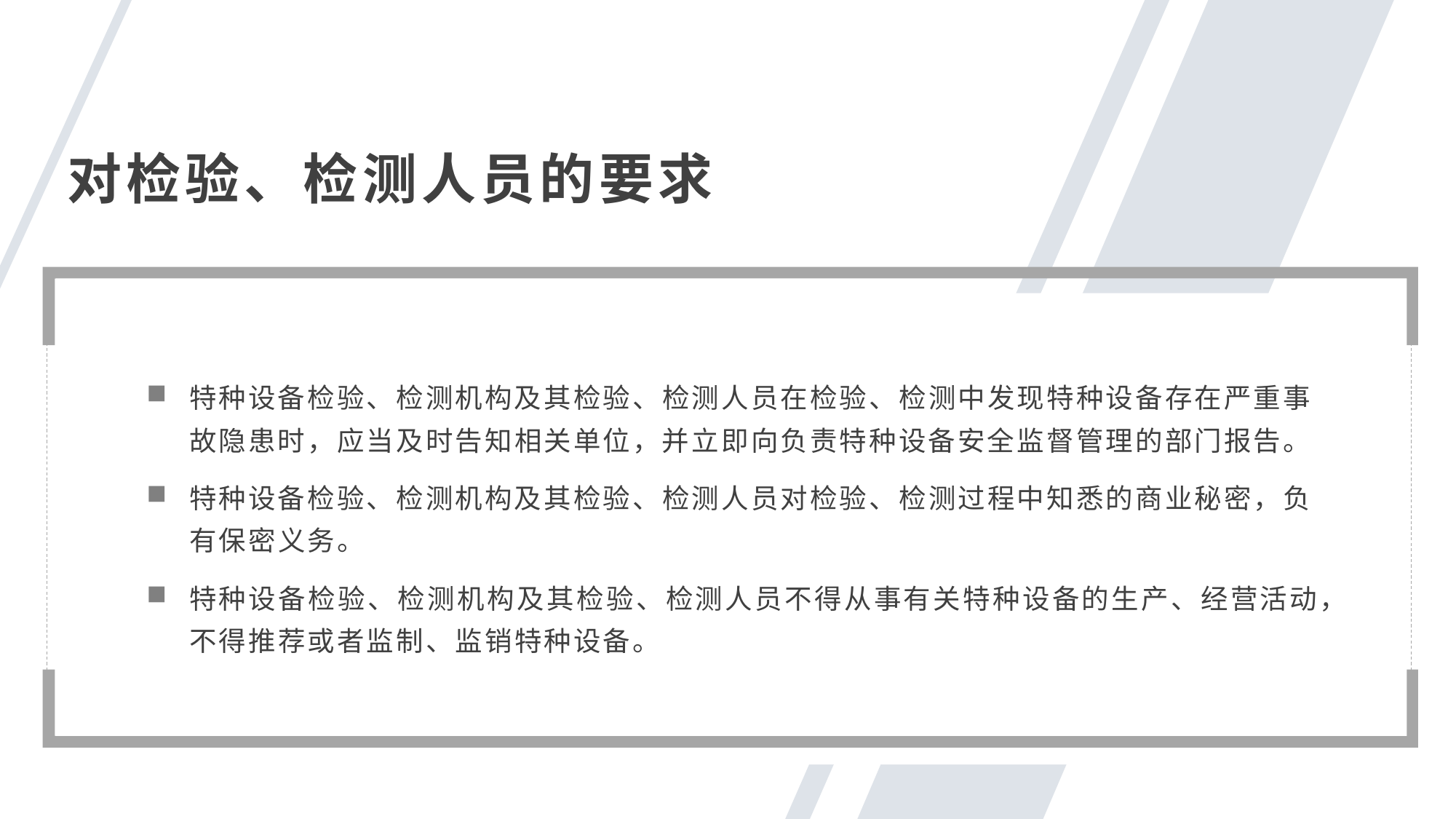

对检验、检测人员的要求

特种设备检验、检测机构及其检验、检测人员在检验、检测中发现特种设备存在严重事故隐患时，应当及时告知相关单位，并立即向负责特种设备安全监督管理的部门报告。
特种设备检验、检测机构及其检验、检测人员对检验、检测过程中知悉的商业秘密，负有保密义务。
特种设备检验、检测机构及其检验、检测人员不得从事有关特种设备的生产、经营活动，不得推荐或者监制、监销特种设备。